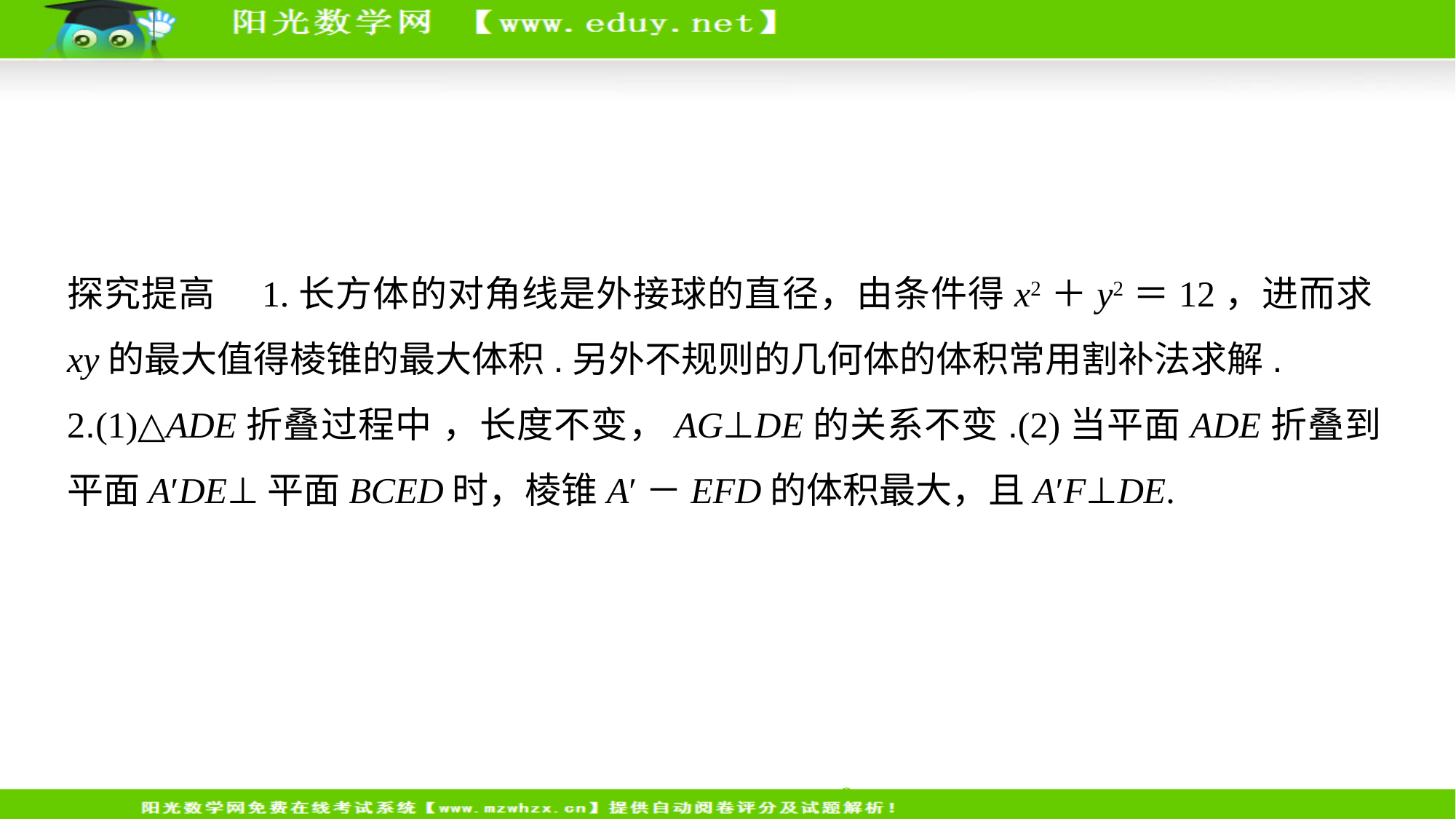

探究提高　1.长方体的对角线是外接球的直径，由条件得x2＋y2＝12，进而求xy的最大值得棱锥的最大体积.另外不规则的几何体的体积常用割补法求解.
2.(1)△ADE折叠过程中 ，长度不变，AG⊥DE的关系不变.(2)当平面ADE折叠到平面A′DE⊥平面BCED时，棱锥A′－EFD的体积最大，且A′F⊥DE.